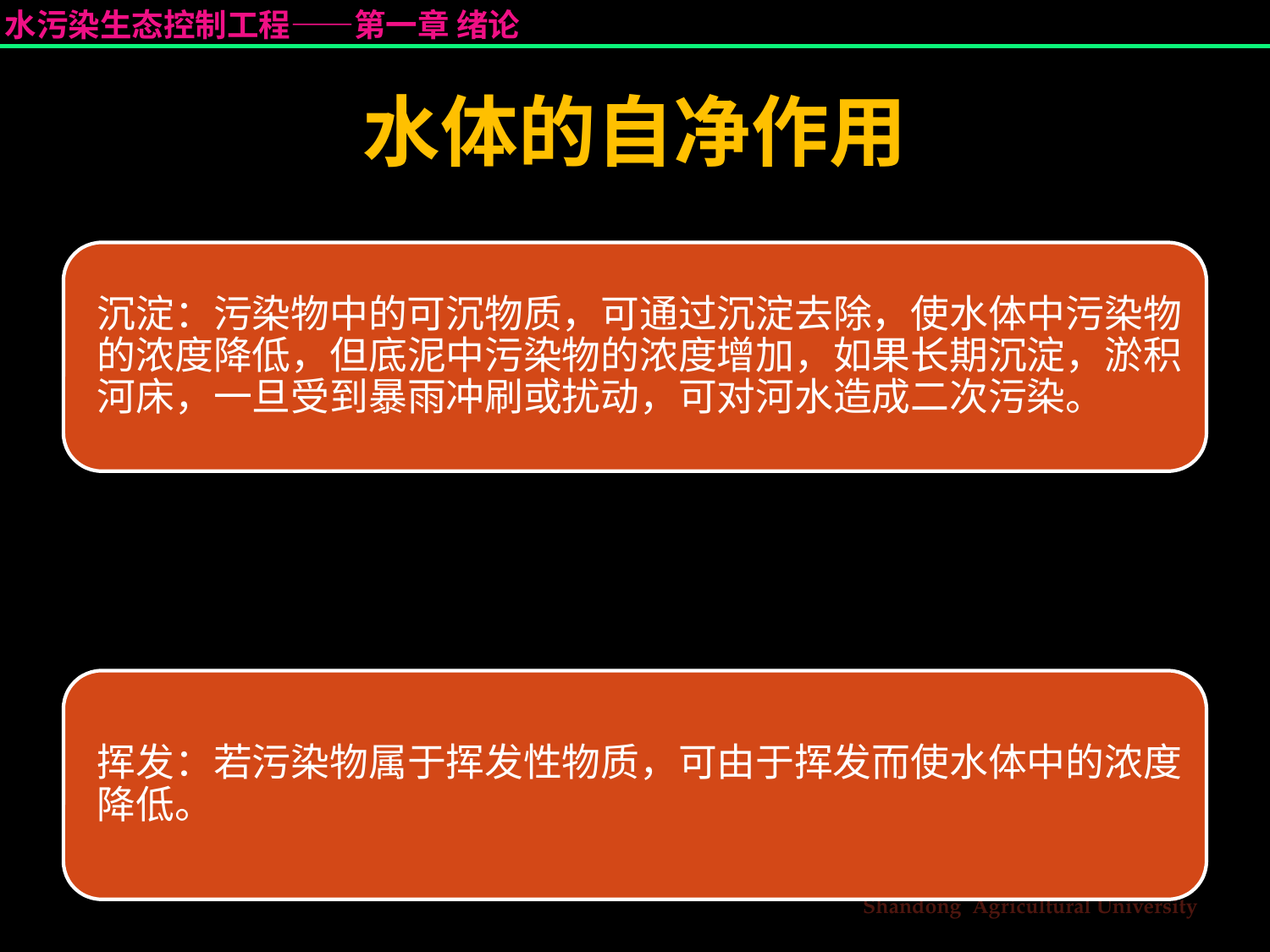

# 水体的自净作用
沉淀：污染物中的可沉物质，可通过沉淀去除，使水体中污染物的浓度降低，但底泥中污染物的浓度增加，如果长期沉淀，淤积河床，一旦受到暴雨冲刷或扰动，可对河水造成二次污染。

挥发：若污染物属于挥发性物质，可由于挥发而使水体中的浓度降低。